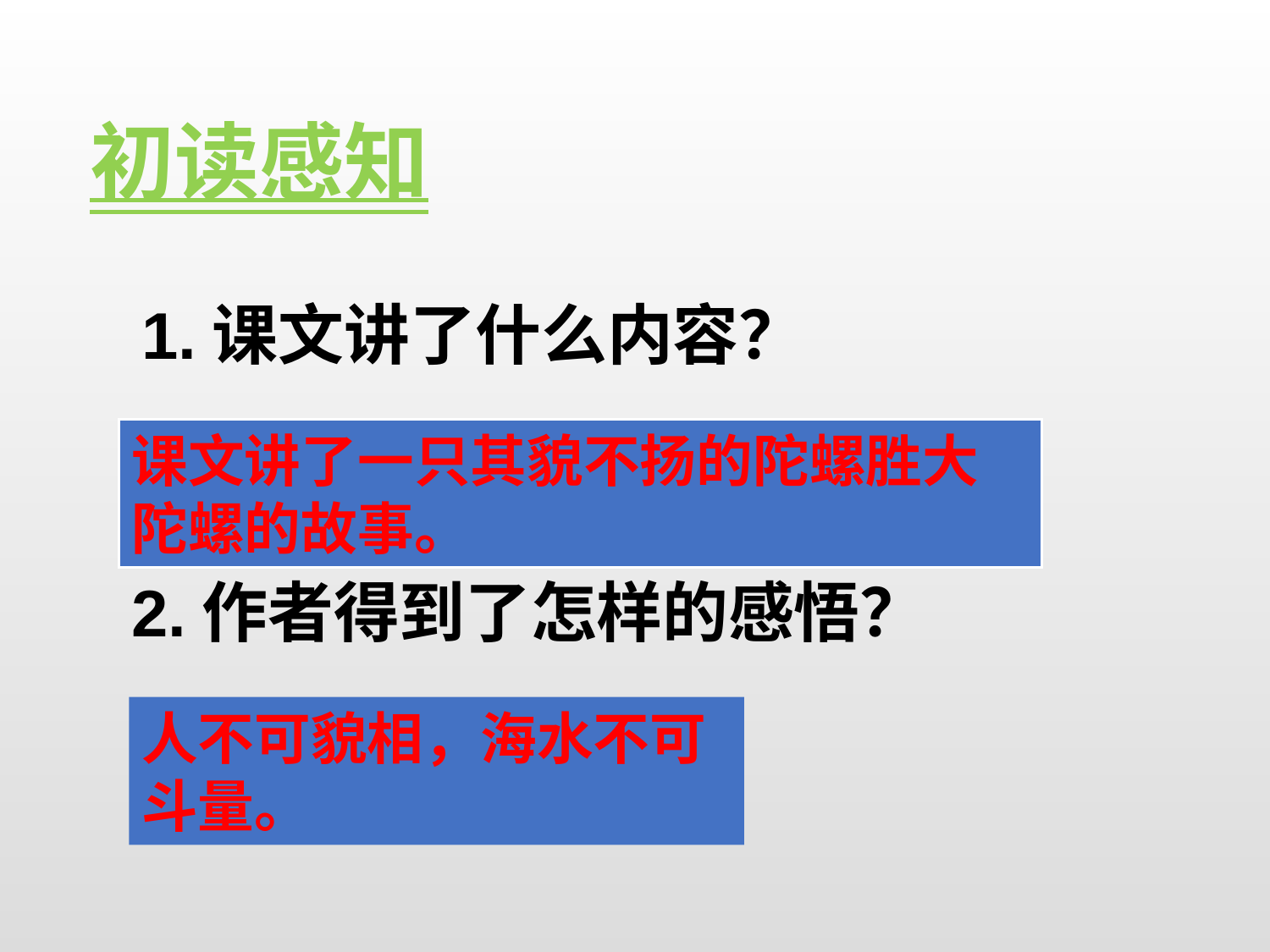

初读感知
1.课文讲了什么内容？
课文讲了一只其貌不扬的陀螺胜大陀螺的故事。
2.作者得到了怎样的感悟？
人不可貌相，海水不可斗量。